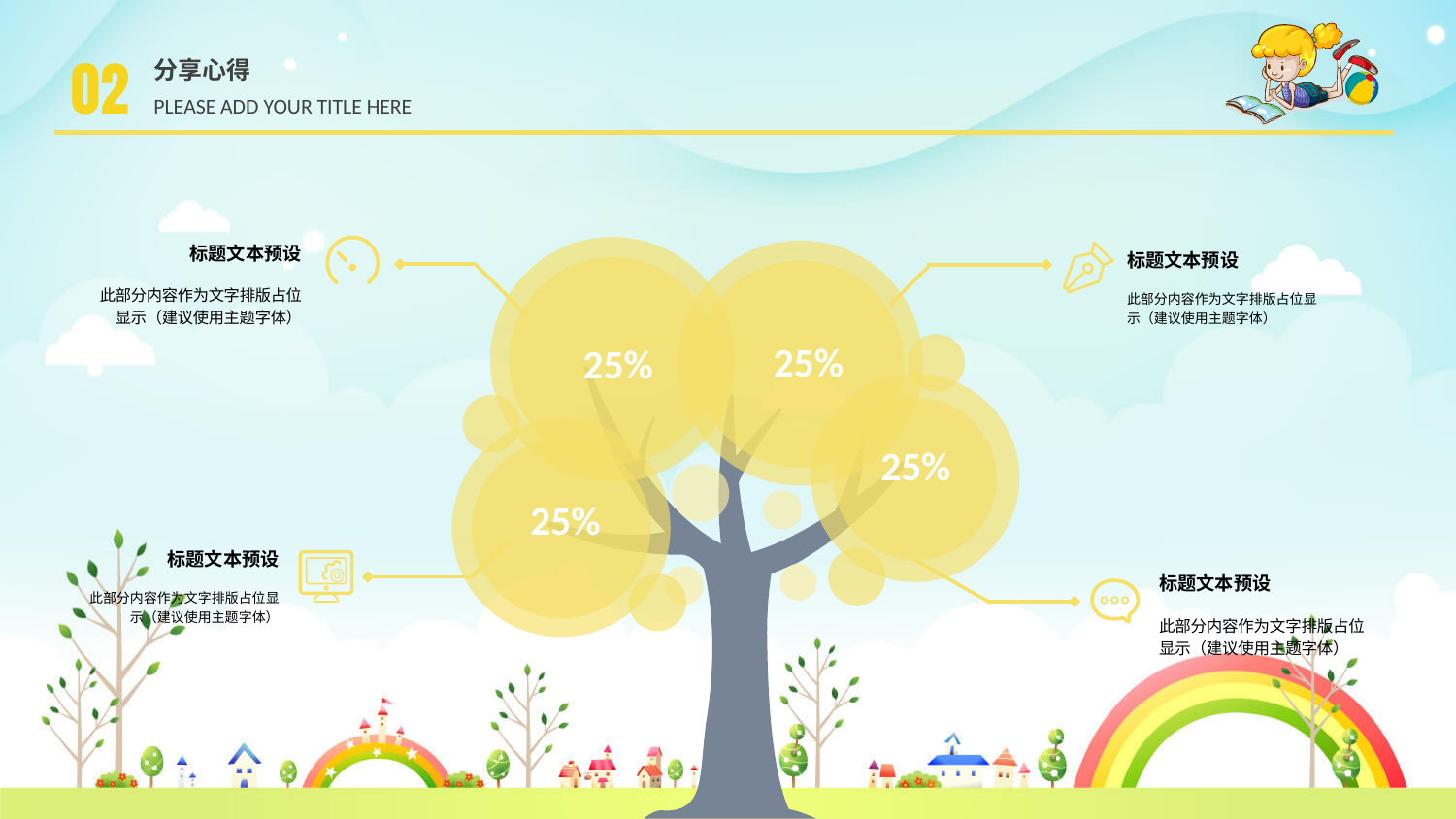

02
分享心得
PLEASE ADD YOUR TITLE HERE
标题文本预设

25%
25%

25%

25%

标题文本预设

此部分内容作为文字排版占位显示（建议使用主题字体）
此部分内容作为文字排版占位显示（建议使用主题字体）
标题文本预设

标题文本预设

此部分内容作为文字排版占位显示（建议使用主题字体）
此部分内容作为文字排版占位显示（建议使用主题字体）